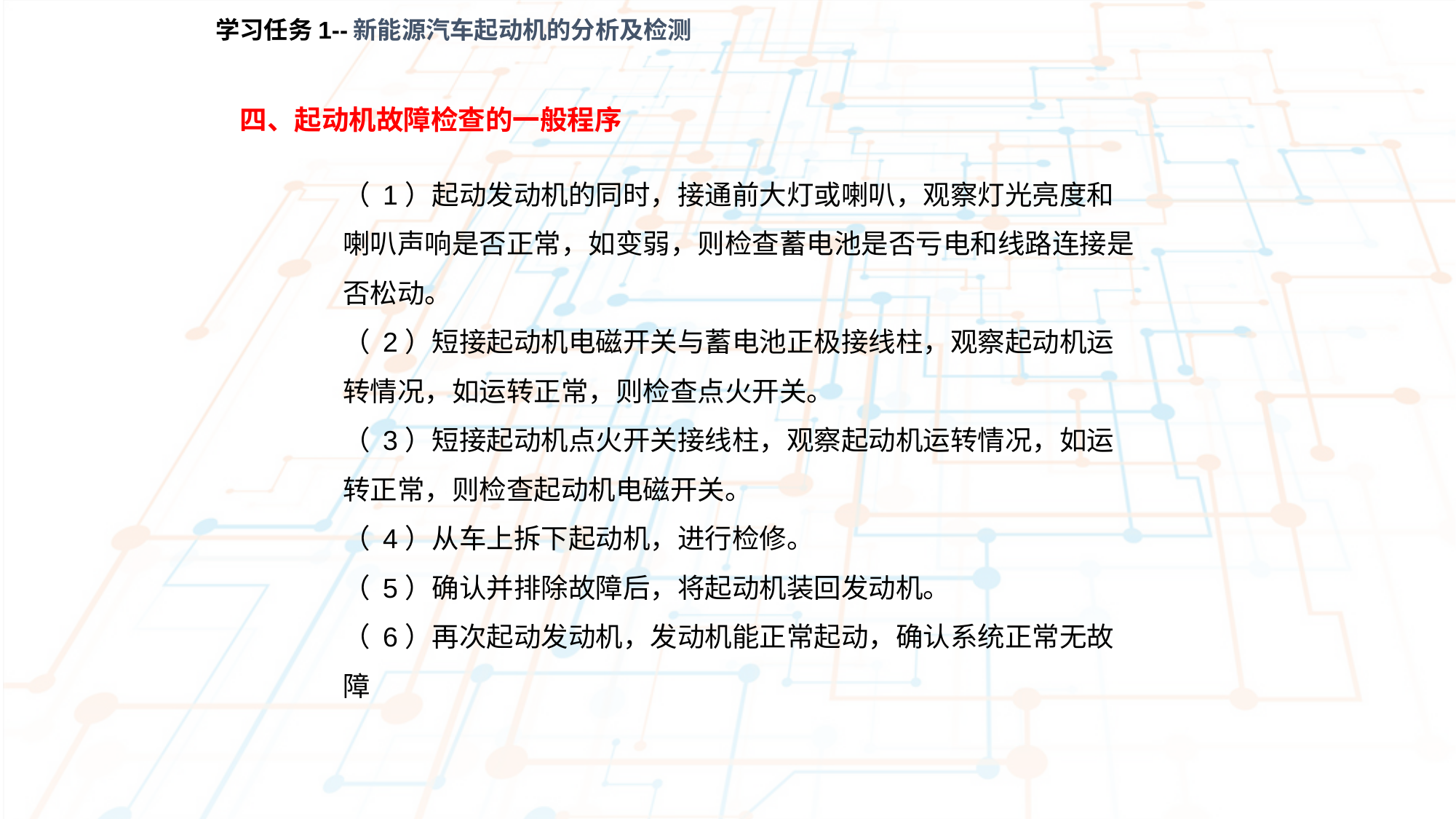

学习任务1--新能源汽车起动机的分析及检测
四、起动机故障检查的一般程序
（ 1）起动发动机的同时，接通前大灯或喇叭，观察灯光亮度和喇叭声响是否正常，如变弱，则检查蓄电池是否亏电和线路连接是否松动。
（ 2）短接起动机电磁开关与蓄电池正极接线柱，观察起动机运转情况，如运转正常，则检查点火开关。
（ 3）短接起动机点火开关接线柱，观察起动机运转情况，如运转正常，则检查起动机电磁开关。
（ 4）从车上拆下起动机，进行检修。
（ 5）确认并排除故障后，将起动机装回发动机。
（ 6）再次起动发动机，发动机能正常起动，确认系统正常无故障